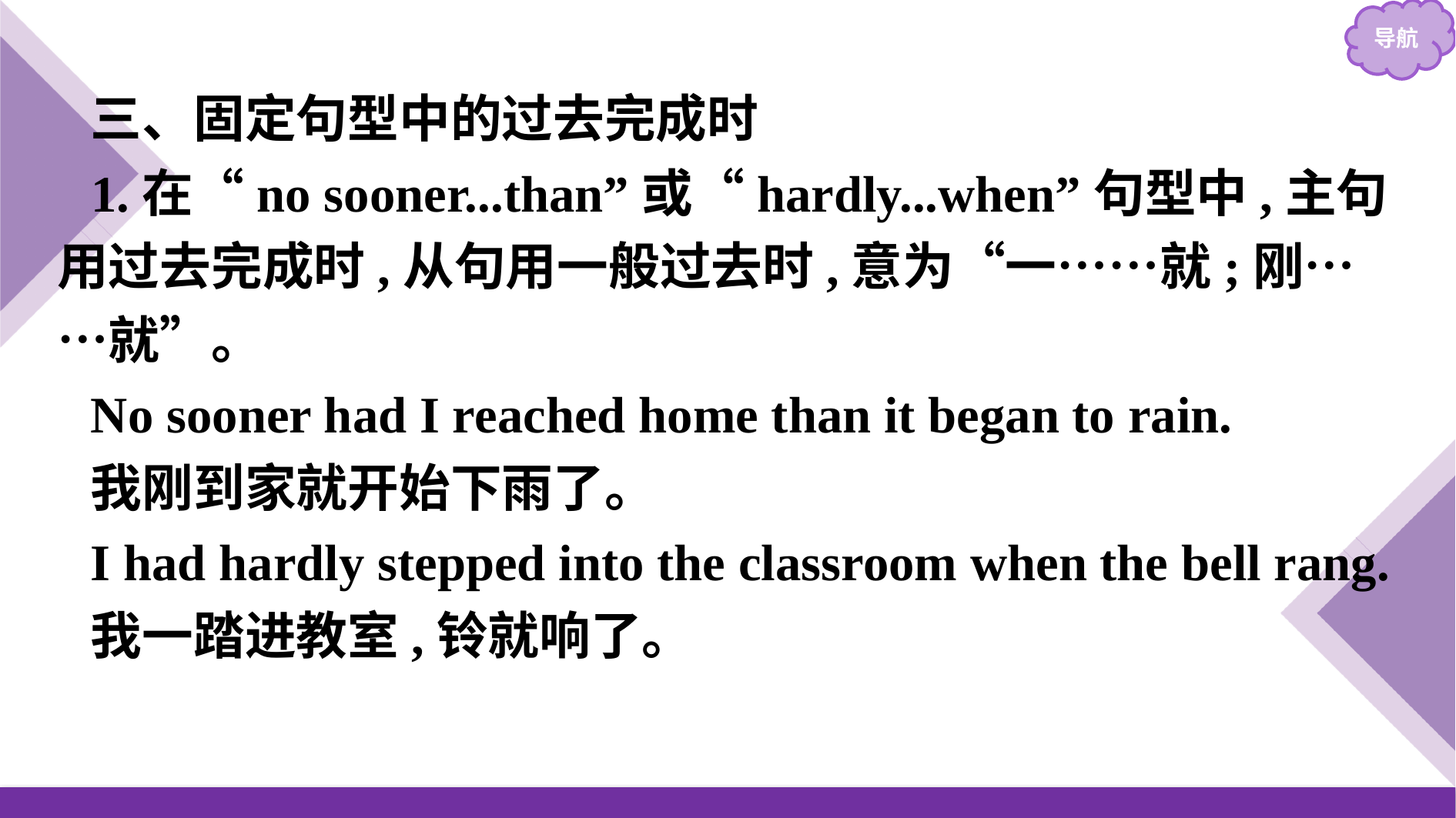

三、固定句型中的过去完成时
1.在“no sooner...than”或“hardly...when”句型中,主句用过去完成时,从句用一般过去时,意为“一……就;刚……就”。
No sooner had I reached home than it began to rain.
我刚到家就开始下雨了。
I had hardly stepped into the classroom when the bell rang.
我一踏进教室,铃就响了。